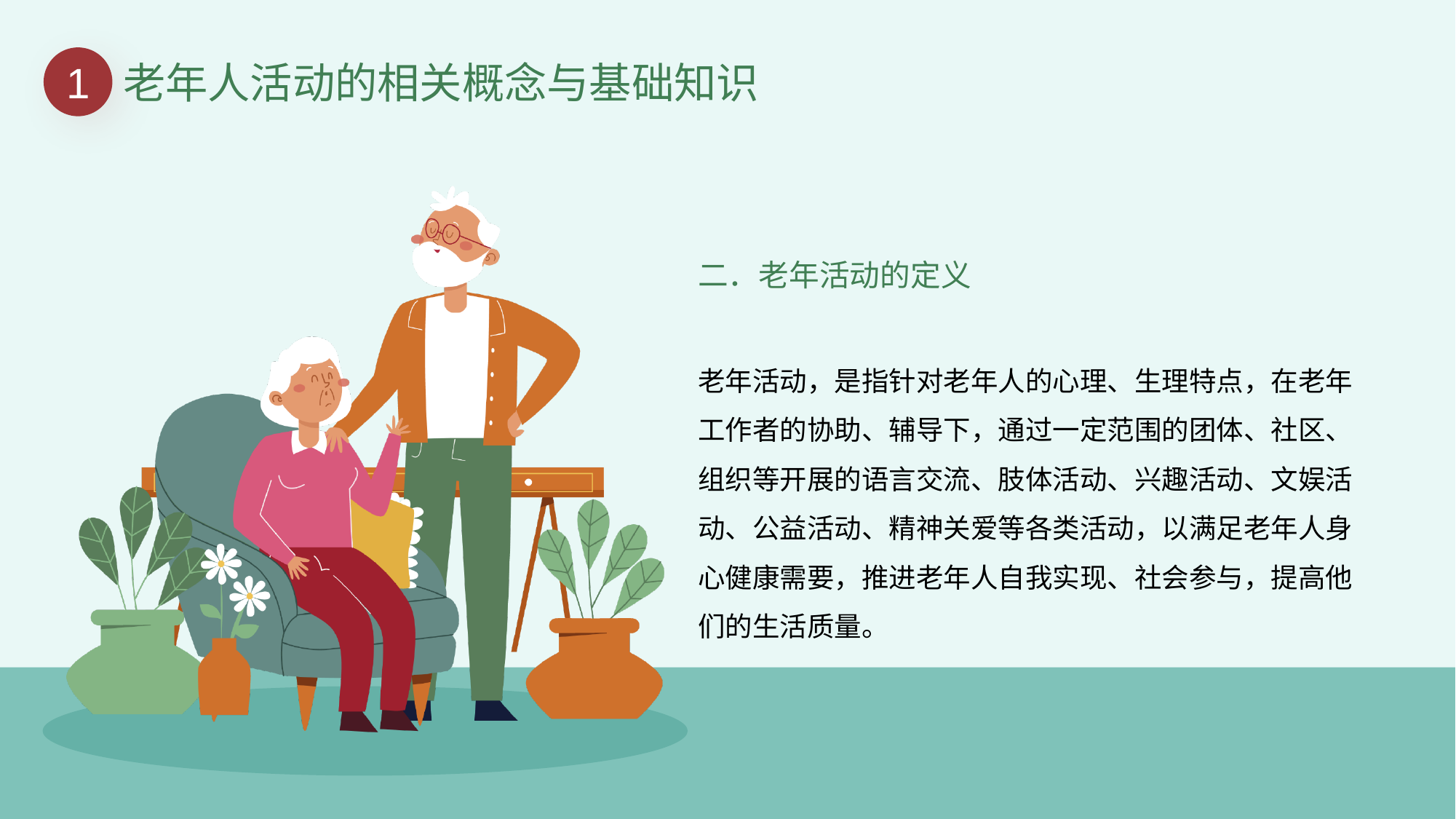

1
老年人活动的相关概念与基础知识

二．老年活动的定义

老年活动，是指针对老年人的心理、生理特点，在老年工作者的协助、辅导下，通过一定范围的团体、社区、组织等开展的语言交流、肢体活动、兴趣活动、文娱活动、公益活动、精神关爱等各类活动，以满足老年人身心健康需要，推进老年人自我实现、社会参与，提高他们的生活质量。